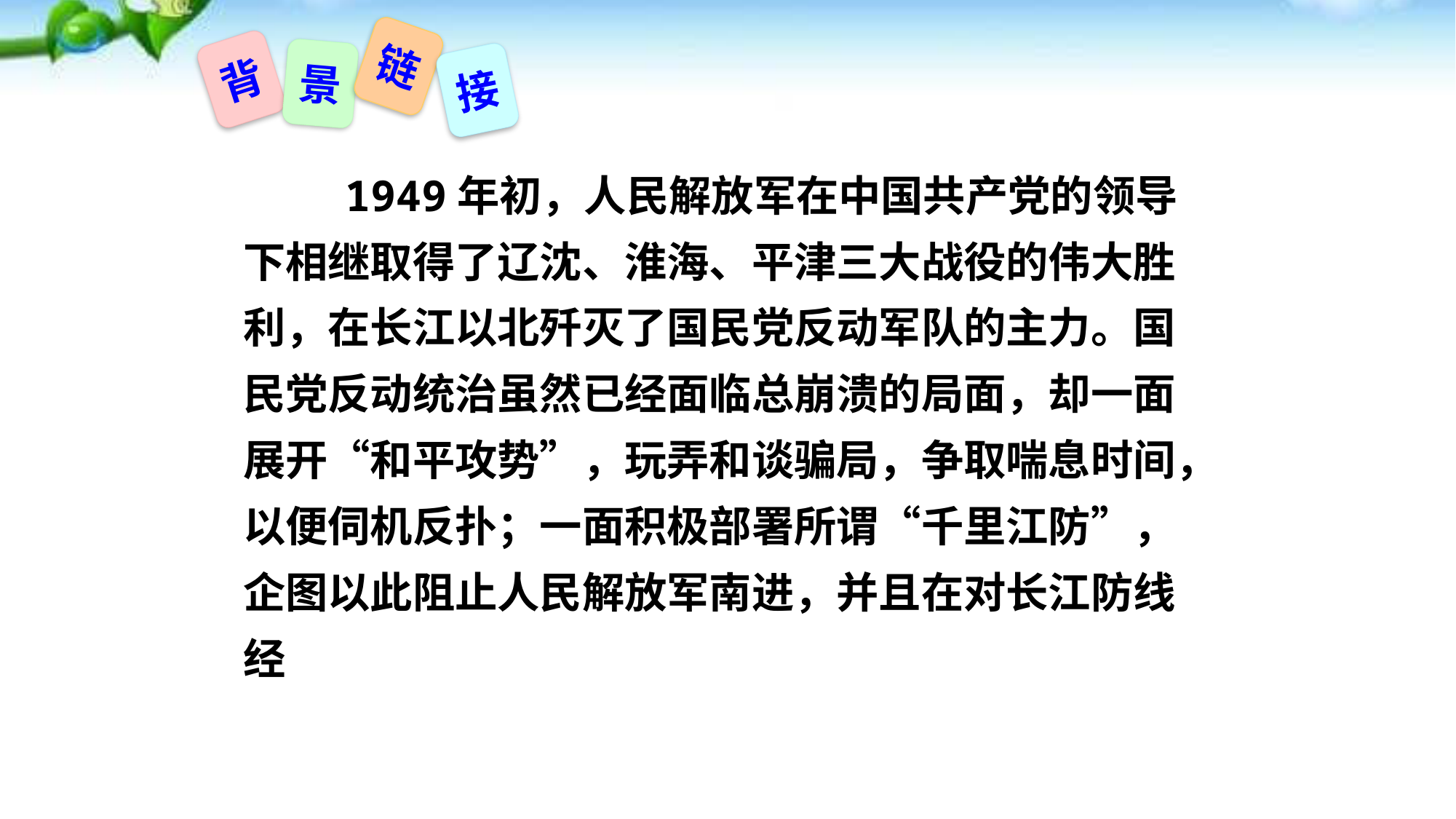

链
背
景
接
    1949年初，人民解放军在中国共产党的领导下相继取得了辽沈、淮海、平津三大战役的伟大胜利，在长江以北歼灭了国民党反动军队的主力。国民党反动统治虽然已经面临总崩溃的局面，却一面展开“和平攻势”，玩弄和谈骗局，争取喘息时间，以便伺机反扑；一面积极部署所谓“千里江防”，企图以此阻止人民解放军南进，并且在对长江防线经